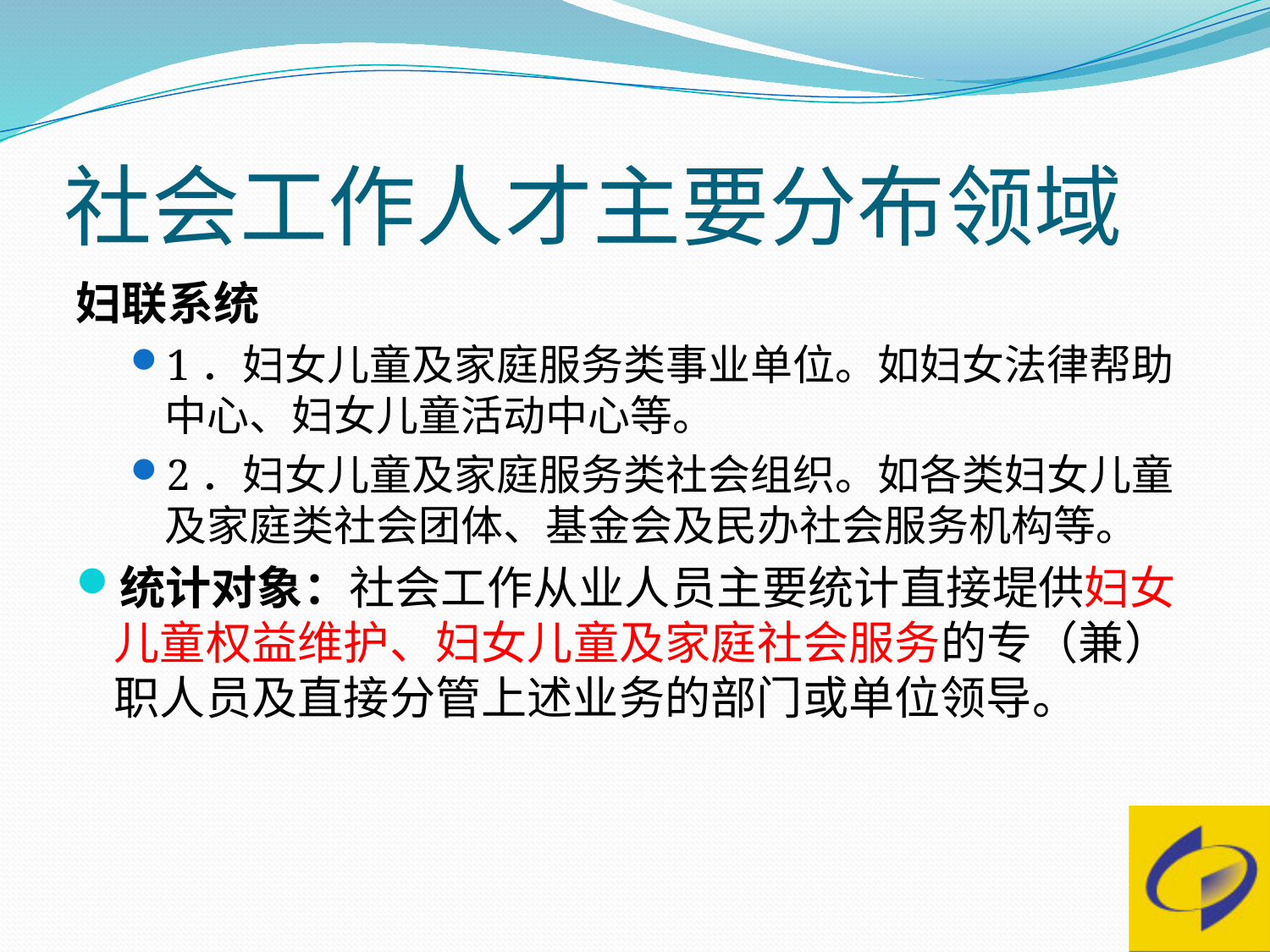

# 社会工作人才主要分布领域
妇联系统
1．妇女儿童及家庭服务类事业单位。如妇女法律帮助中心、妇女儿童活动中心等。
2．妇女儿童及家庭服务类社会组织。如各类妇女儿童及家庭类社会团体、基金会及民办社会服务机构等。
统计对象：社会工作从业人员主要统计直接堤供妇女儿童权益维护、妇女儿童及家庭社会服务的专（兼）职人员及直接分管上述业务的部门或单位领导。